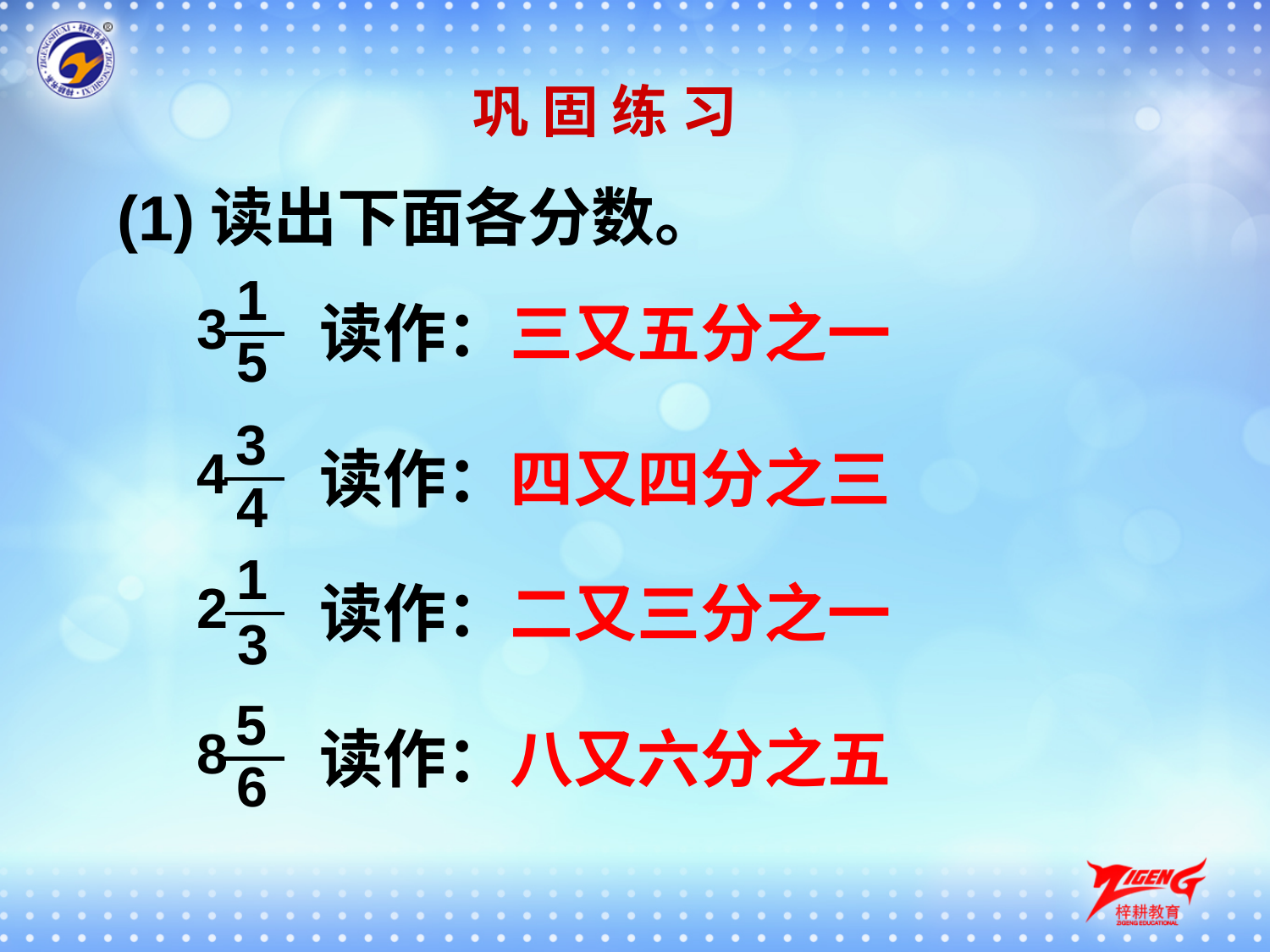

巩 固 练 习
(1)读出下面各分数。
1
3
读作：三又五分之一
5
3
4
读作：四又四分之三
4
1
2
读作：二又三分之一
3
5
8
读作：八又六分之五
6